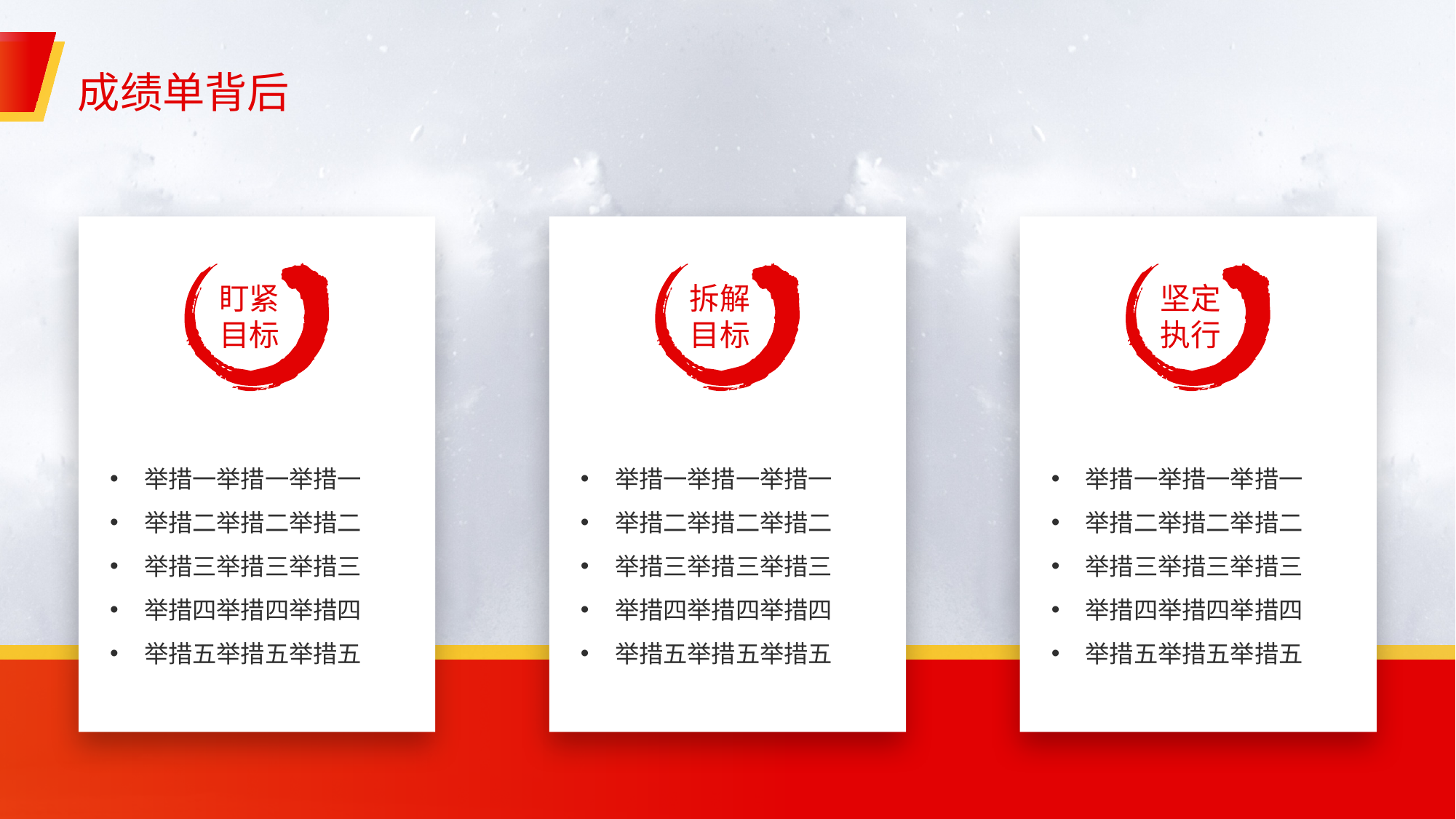

# 成绩单背后

盯紧目标
举措一举措一举措一
举措二举措二举措二
举措三举措三举措三
举措四举措四举措四
举措五举措五举措五

拆解目标
举措一举措一举措一
举措二举措二举措二
举措三举措三举措三
举措四举措四举措四
举措五举措五举措五

坚定执行
举措一举措一举措一
举措二举措二举措二
举措三举措三举措三
举措四举措四举措四
举措五举措五举措五